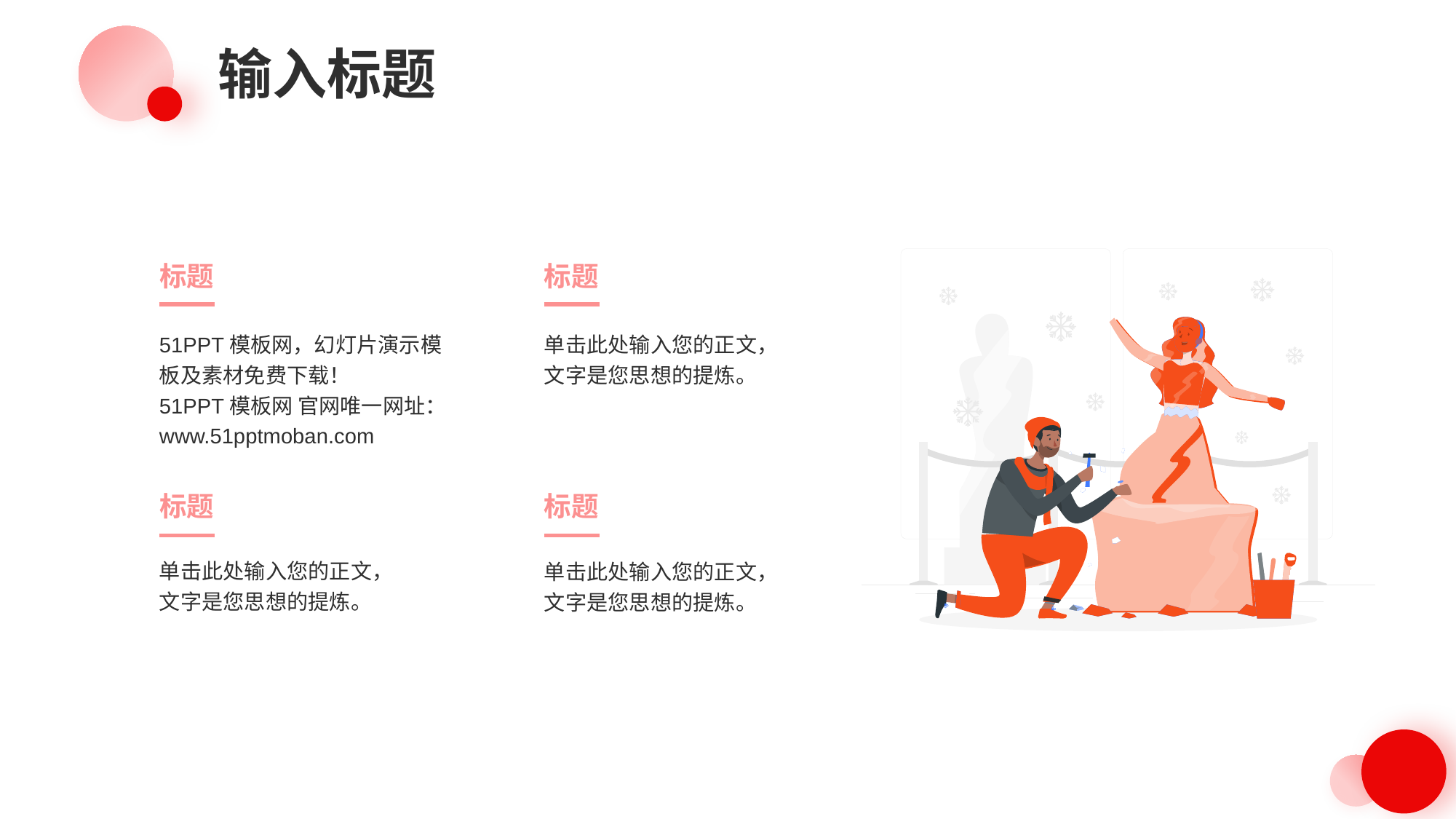

输入标题

标题
标题
51PPT模板网，幻灯片演示模板及素材免费下载！
51PPT模板网 官网唯一网址：www.51pptmoban.com
单击此处输入您的正文，文字是您思想的提炼。
标题
标题
单击此处输入您的正文，文字是您思想的提炼。
单击此处输入您的正文，文字是您思想的提炼。